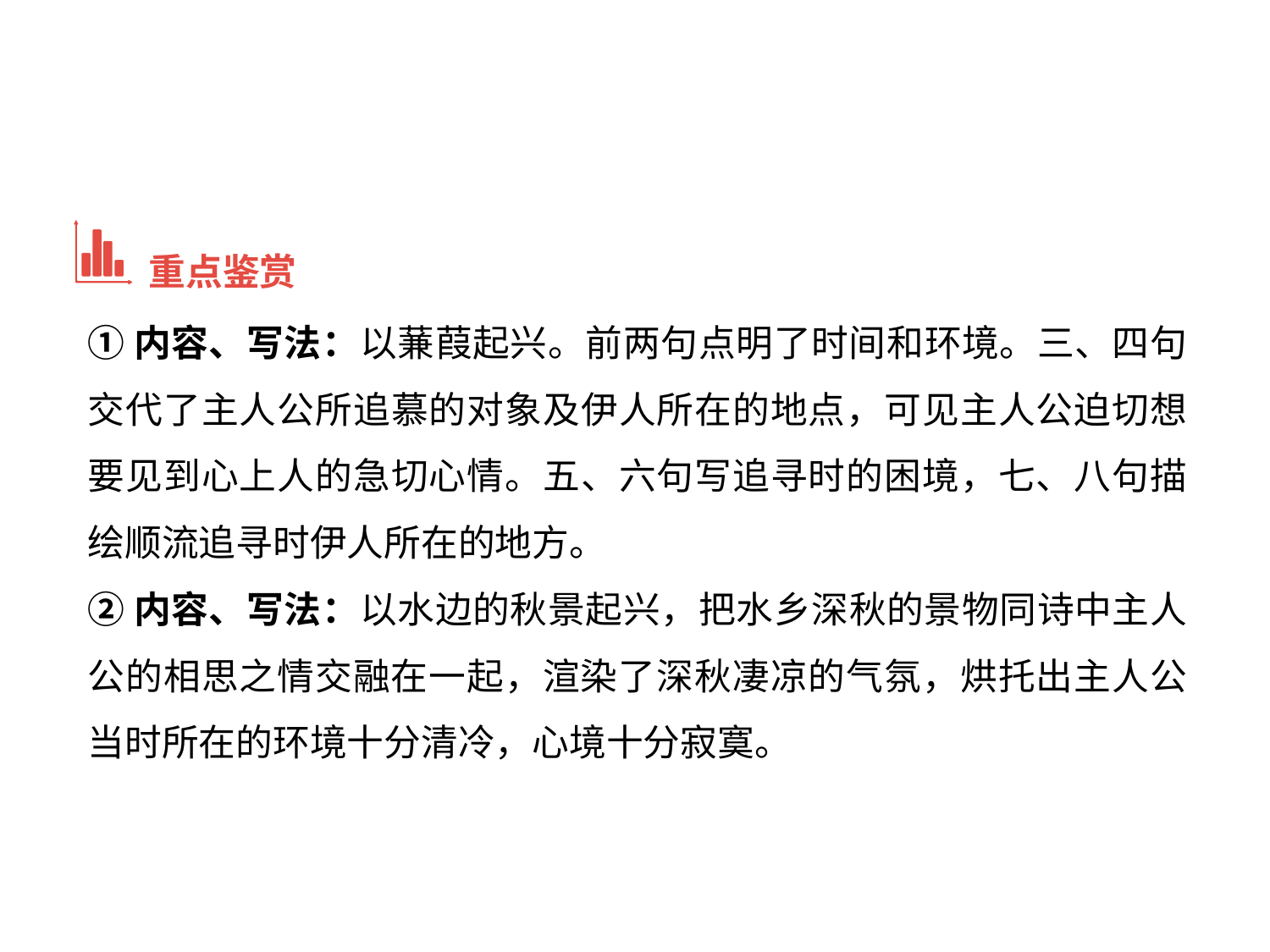

重点鉴赏
①内容、写法：以蒹葭起兴。前两句点明了时间和环境。三、四句交代了主人公所追慕的对象及伊人所在的地点，可见主人公迫切想要见到心上人的急切心情。五、六句写追寻时的困境，七、八句描绘顺流追寻时伊人所在的地方。
②内容、写法：以水边的秋景起兴，把水乡深秋的景物同诗中主人公的相思之情交融在一起，渲染了深秋凄凉的气氛，烘托出主人公当时所在的环境十分清冷，心境十分寂寞。